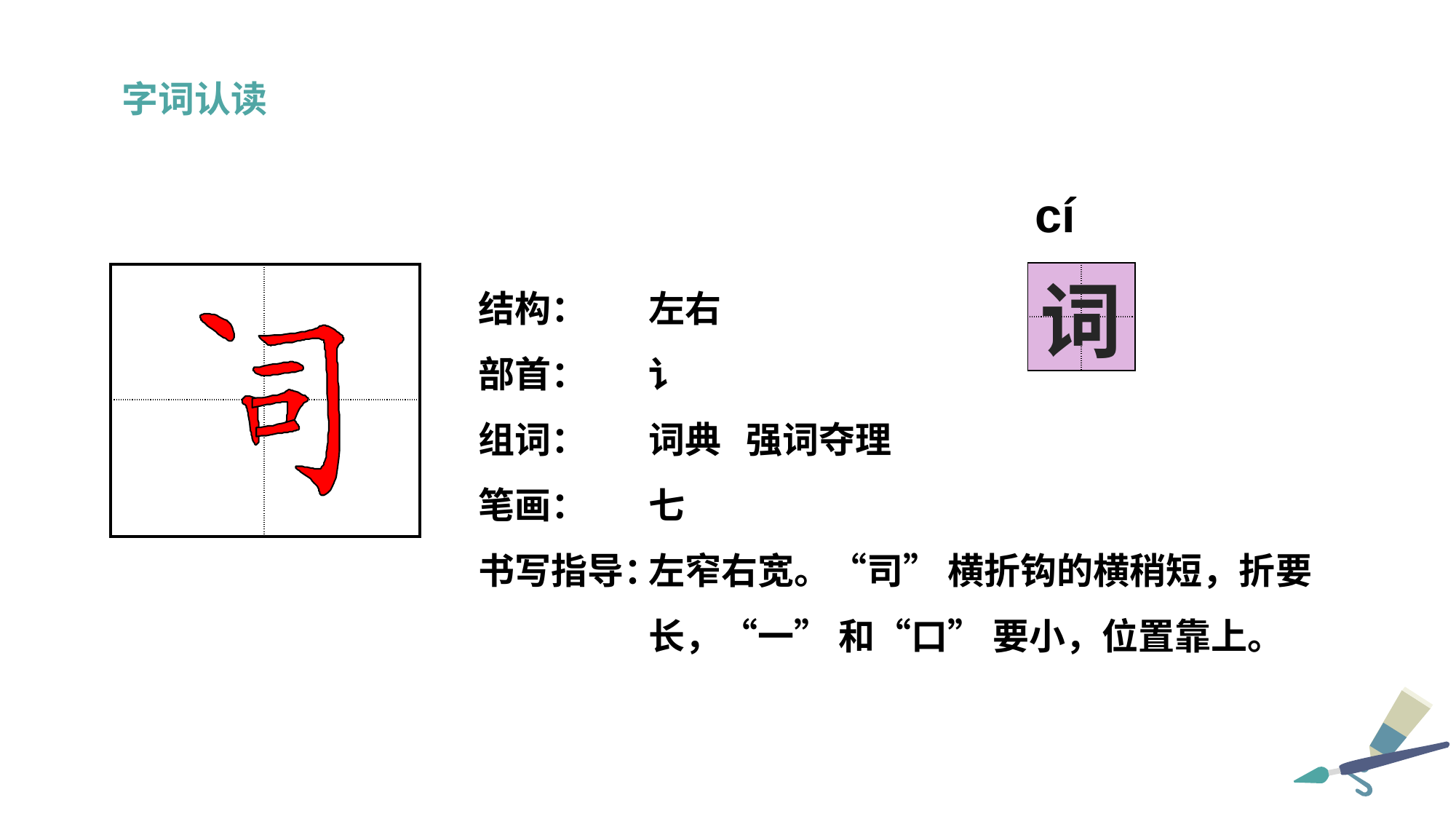

字词认读
 cí
结构：
部首：
组词：
笔画：
书写指导：
左右
讠
词典   强词夺理
七
左窄右宽。“司” 横折钩的横稍短，折要长，“一” 和“口” 要小，位置靠上。
|  |  |
| --- | --- |
|  |  |
|  |  |
| --- | --- |
|  |  |
词